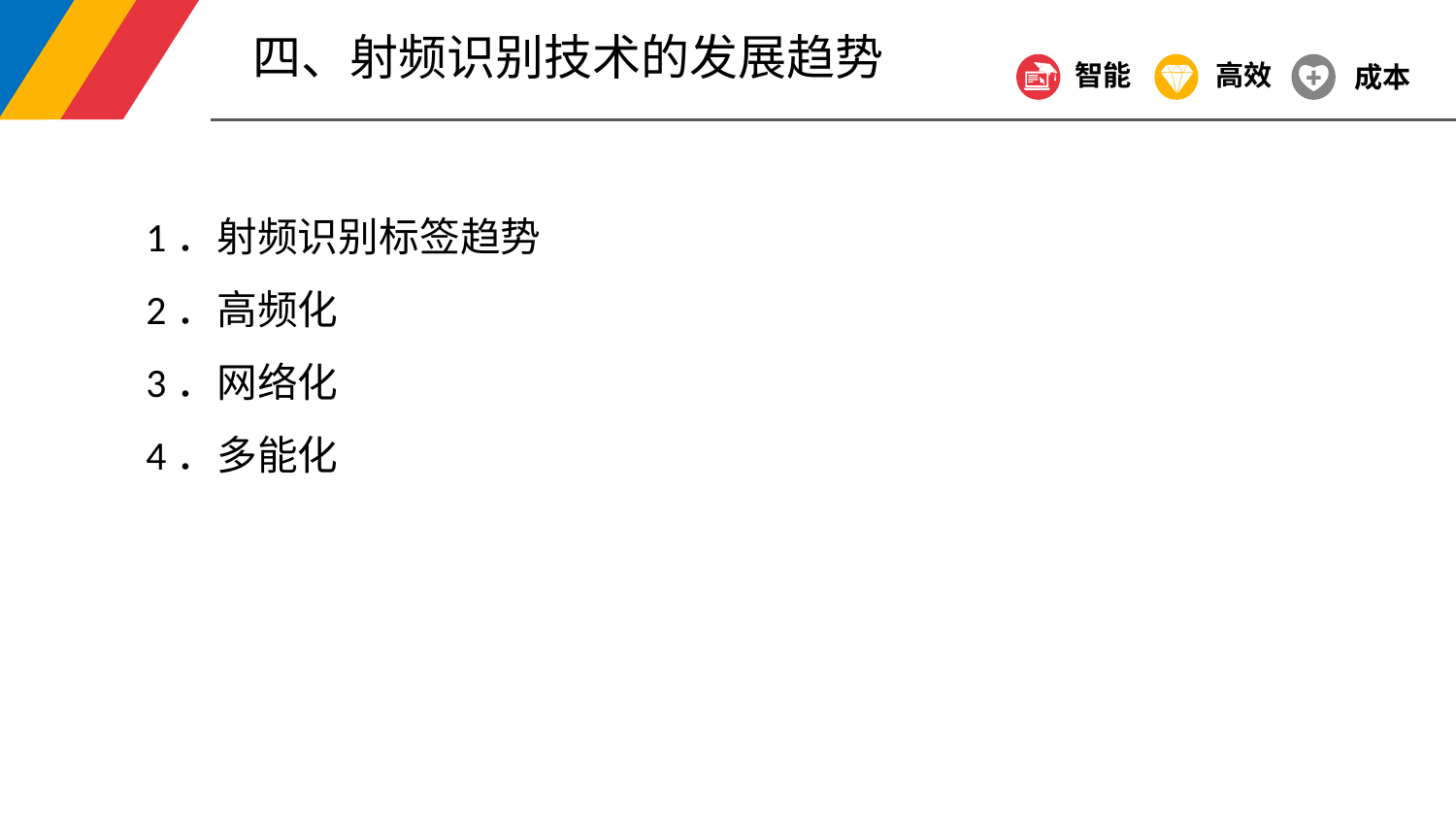

四、射频识别技术的发展趋势
智能
高效
成本
1．射频识别标签趋势
2．高频化
3．网络化
4．多能化